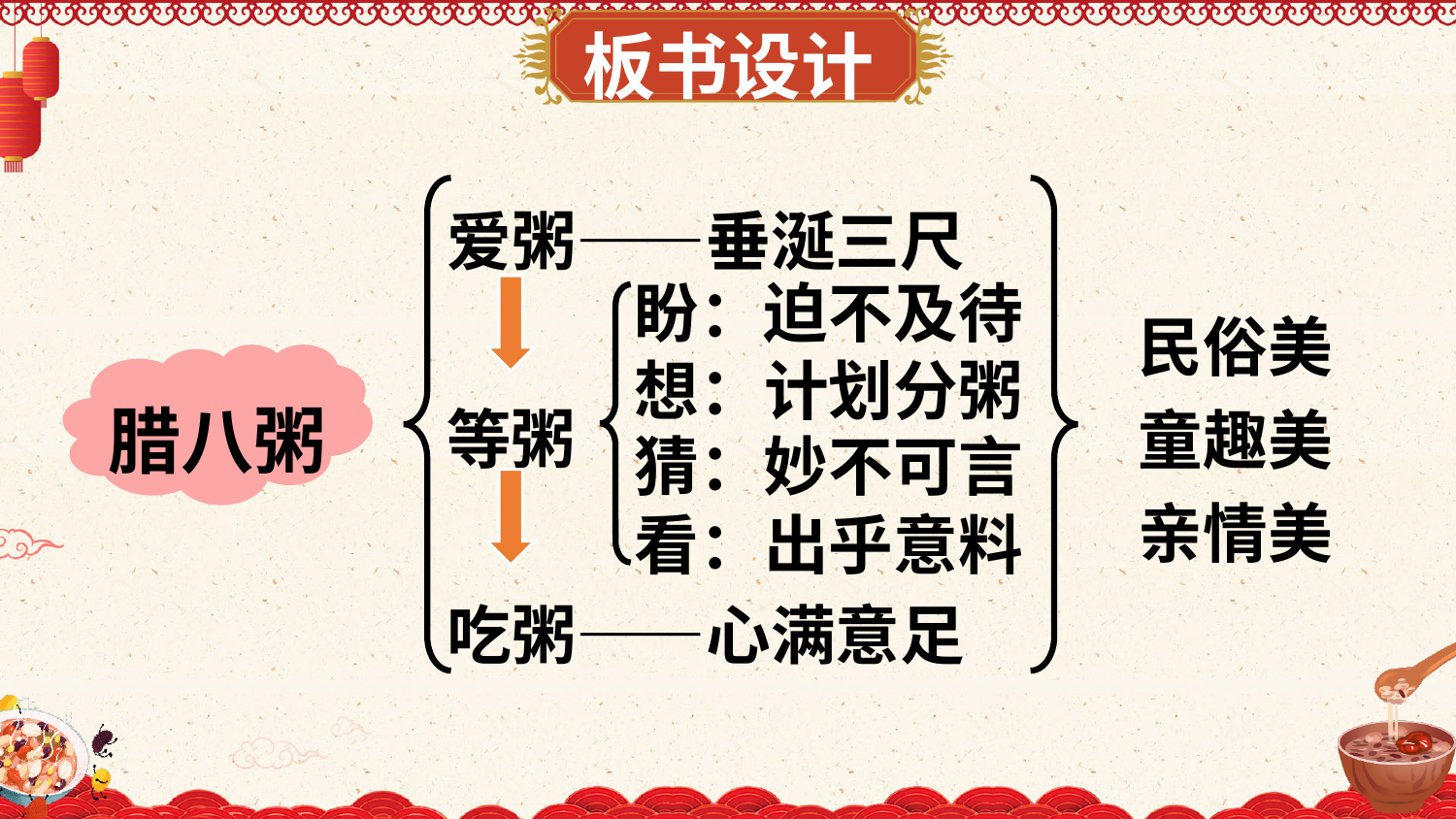

板书设计

爱粥——垂涎三尺

盼：迫不及待

民俗美
童趣美
亲情美
想：计划分粥

腊八粥
等粥
猜：妙不可言

看：出乎意料
吃粥——心满意足